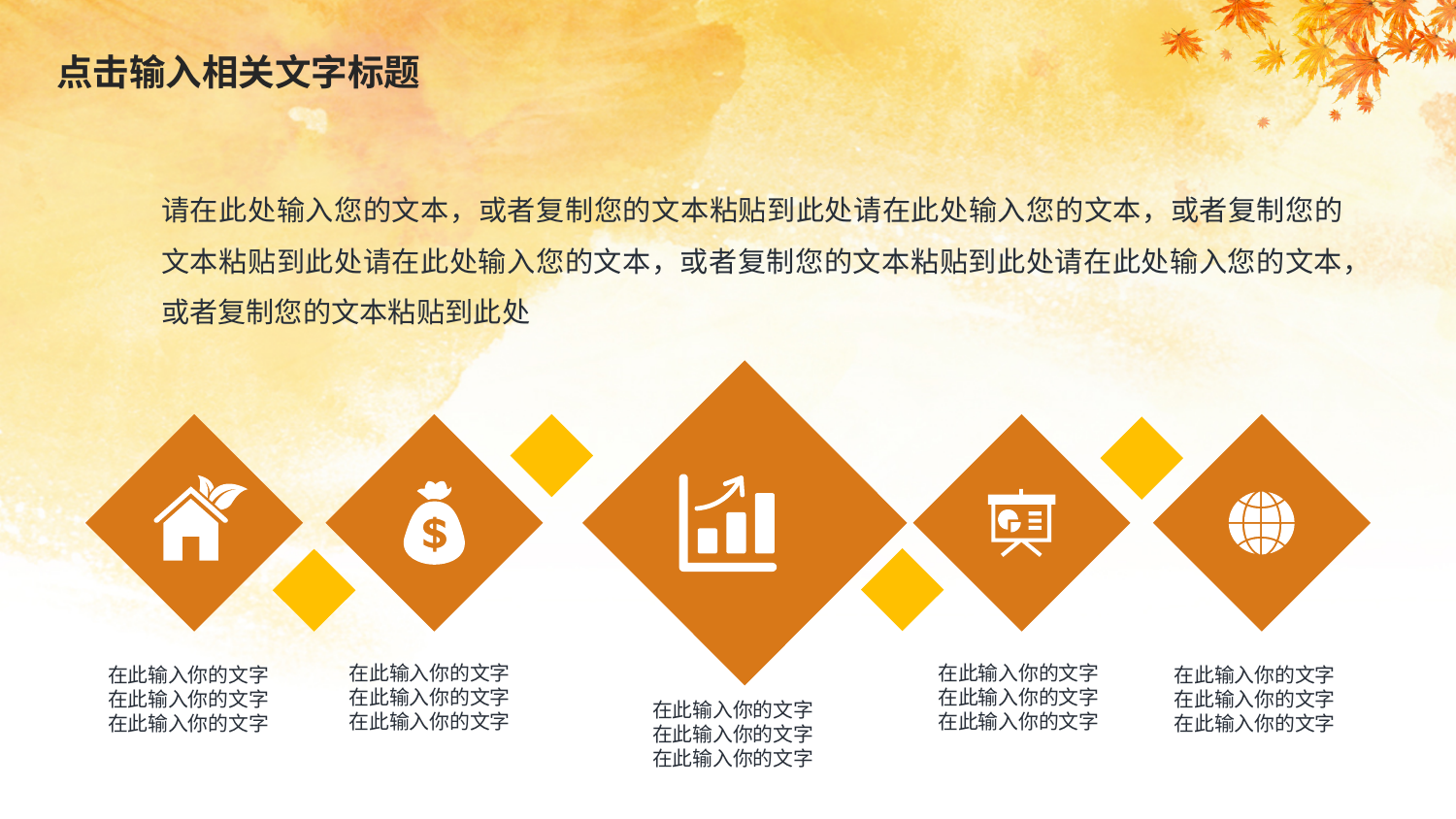

请在此处输入您的文本，或者复制您的文本粘贴到此处请在此处输入您的文本，或者复制您的文本粘贴到此处请在此处输入您的文本，或者复制您的文本粘贴到此处请在此处输入您的文本，或者复制您的文本粘贴到此处

在此输入你的文字
在此输入你的文字
在此输入你的文字
在此输入你的文字
在此输入你的文字
在此输入你的文字
在此输入你的文字
在此输入你的文字
在此输入你的文字
在此输入你的文字
在此输入你的文字
在此输入你的文字
在此输入你的文字
在此输入你的文字
在此输入你的文字